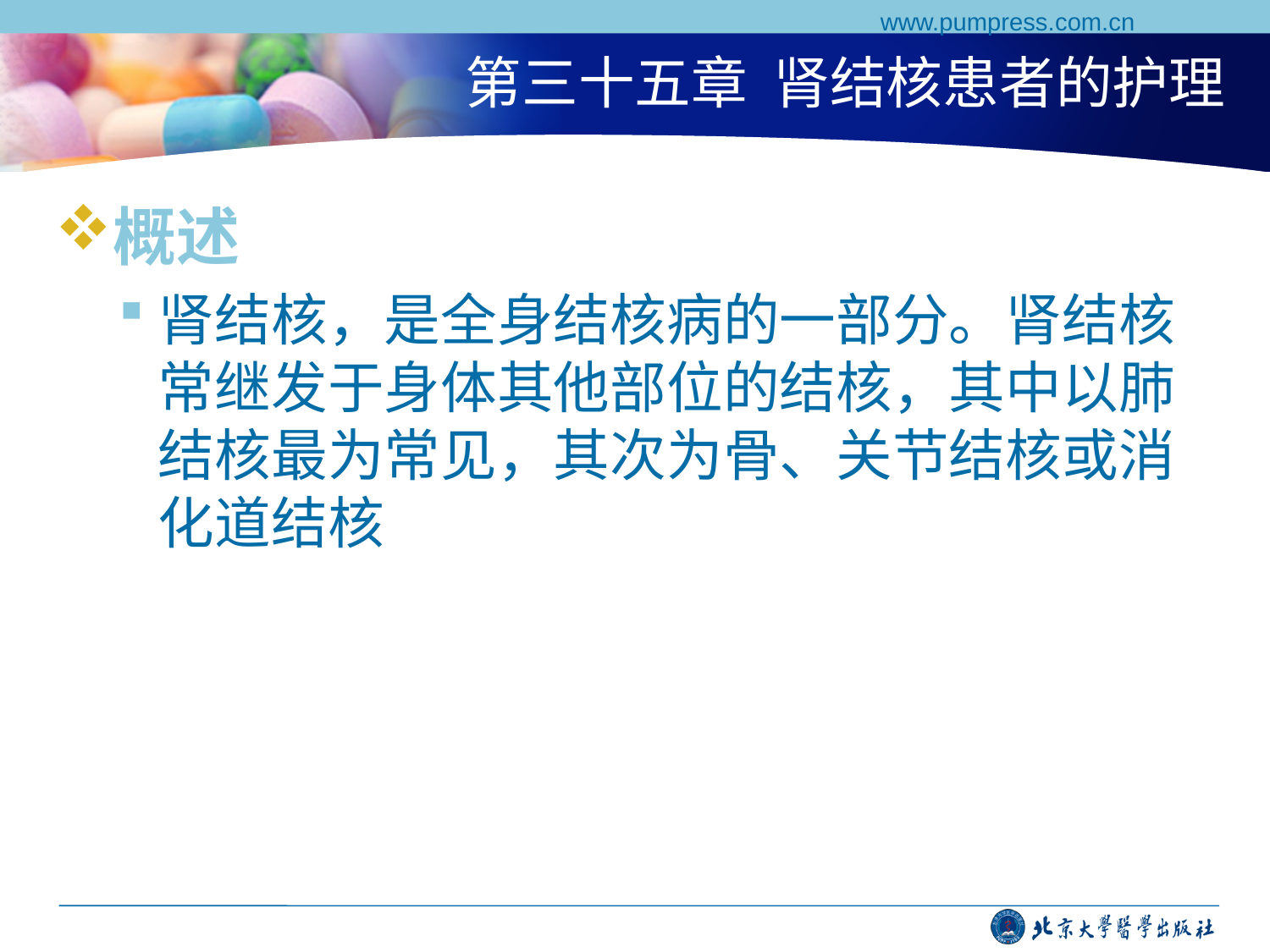

www.pumpress.com.cn
# 第三十五章  肾结核患者的护理
概述
肾结核，是全身结核病的一部分。肾结核常继发于身体其他部位的结核，其中以肺结核最为常见，其次为骨、关节结核或消化道结核